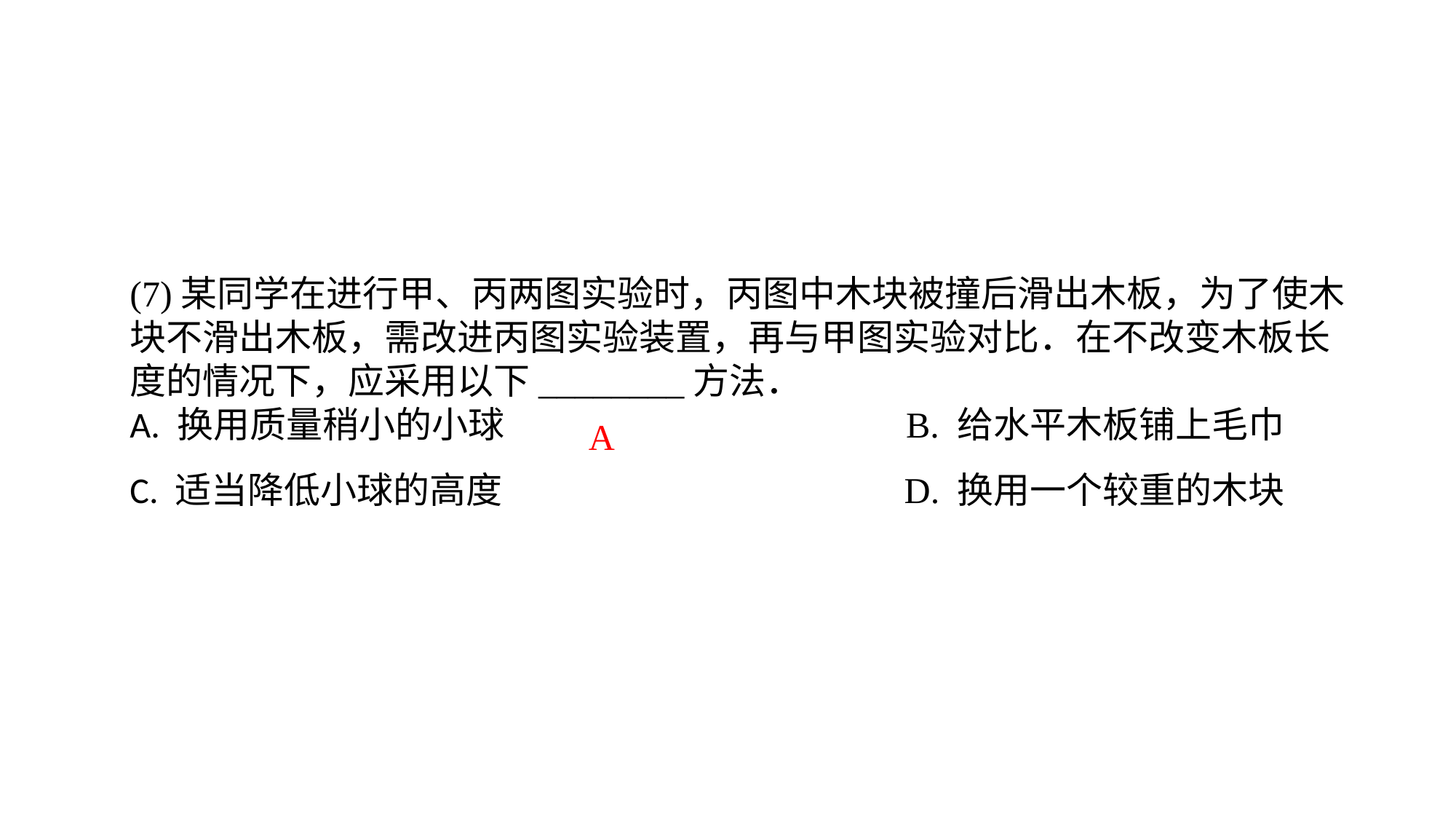

(7)某同学在进行甲、丙两图实验时，丙图中木块被撞后滑出木板，为了使木块不滑出木板，需改进丙图实验装置，再与甲图实验对比．在不改变木板长度的情况下，应采用以下________方法．A. 换用质量稍小的小球                                                B. 给水平木板铺上毛巾C. 适当降低小球的高度                                                D. 换用一个较重的木块
A